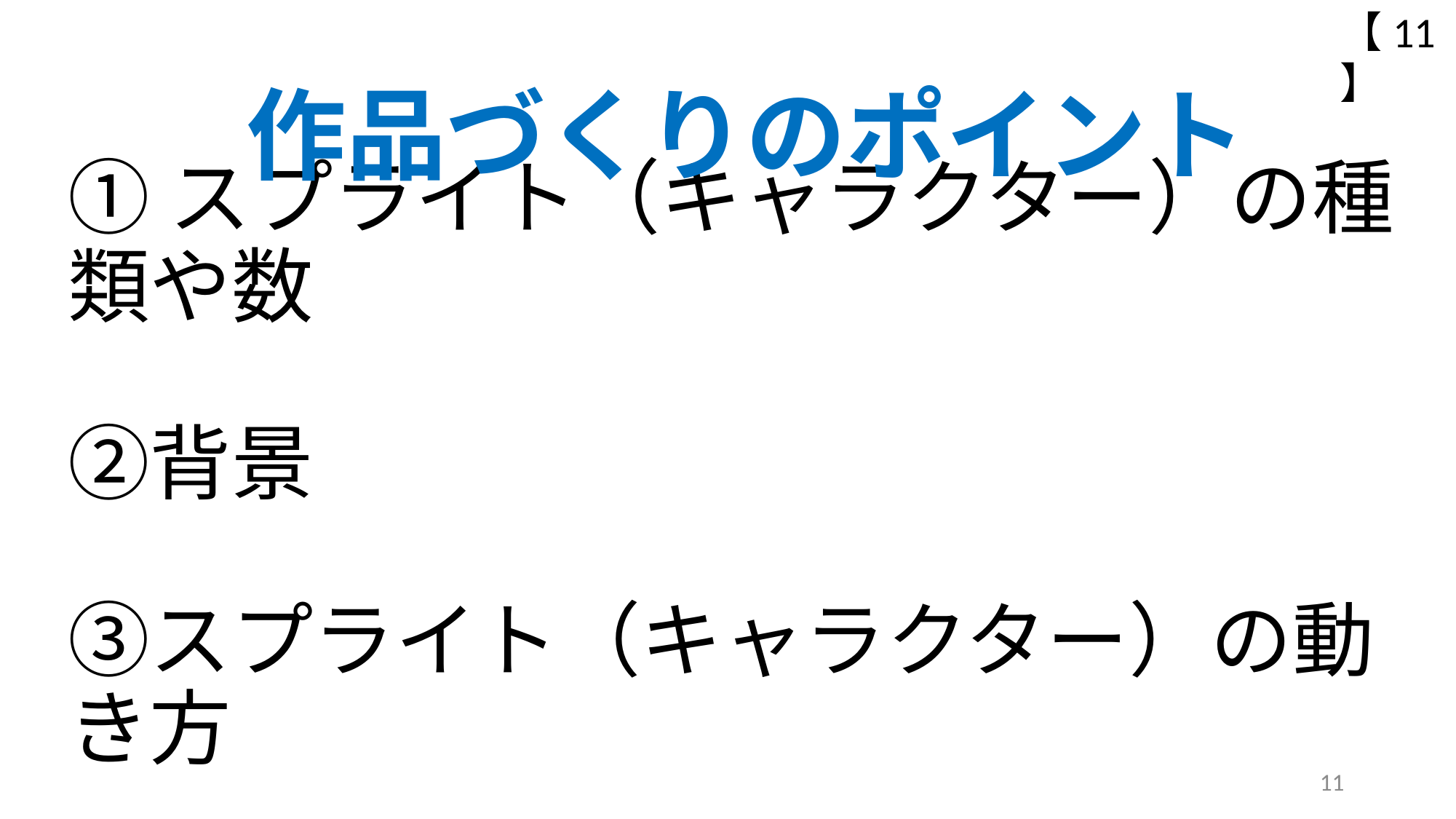

【11】
作品づくりのポイント
# ①スプライト（キャラクター）の種類や数 ②背景 ③スプライト（キャラクター）の動き方
11